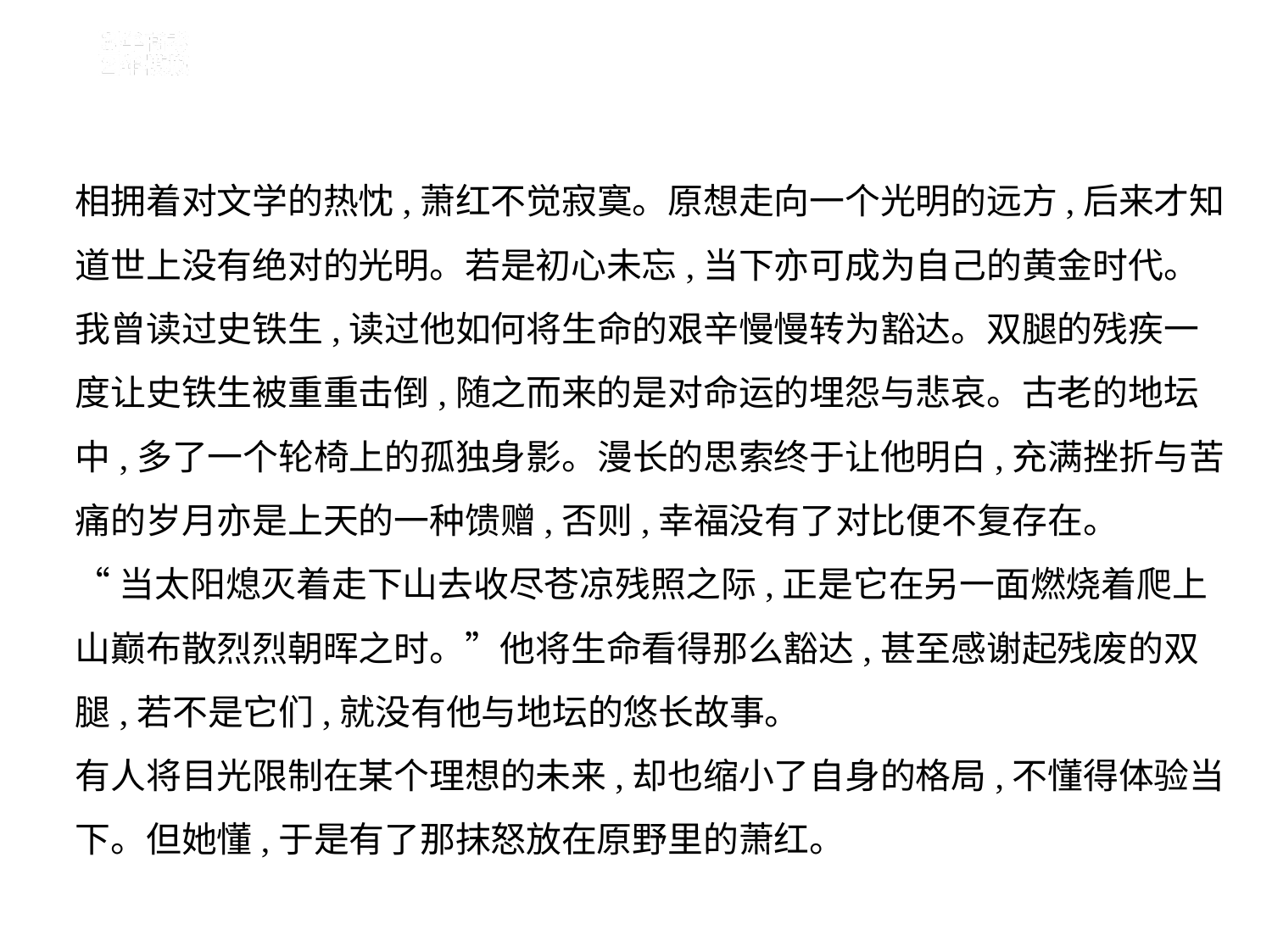

相拥着对文学的热忱,萧红不觉寂寞。原想走向一个光明的远方,后来才知
道世上没有绝对的光明。若是初心未忘,当下亦可成为自己的黄金时代。
我曾读过史铁生,读过他如何将生命的艰辛慢慢转为豁达。双腿的残疾一
度让史铁生被重重击倒,随之而来的是对命运的埋怨与悲哀。古老的地坛
中,多了一个轮椅上的孤独身影。漫长的思索终于让他明白,充满挫折与苦
痛的岁月亦是上天的一种馈赠,否则,幸福没有了对比便不复存在。
“当太阳熄灭着走下山去收尽苍凉残照之际,正是它在另一面燃烧着爬上
山巅布散烈烈朝晖之时。”他将生命看得那么豁达,甚至感谢起残废的双
腿,若不是它们,就没有他与地坛的悠长故事。
有人将目光限制在某个理想的未来,却也缩小了自身的格局,不懂得体验当
下。但她懂,于是有了那抹怒放在原野里的萧红。